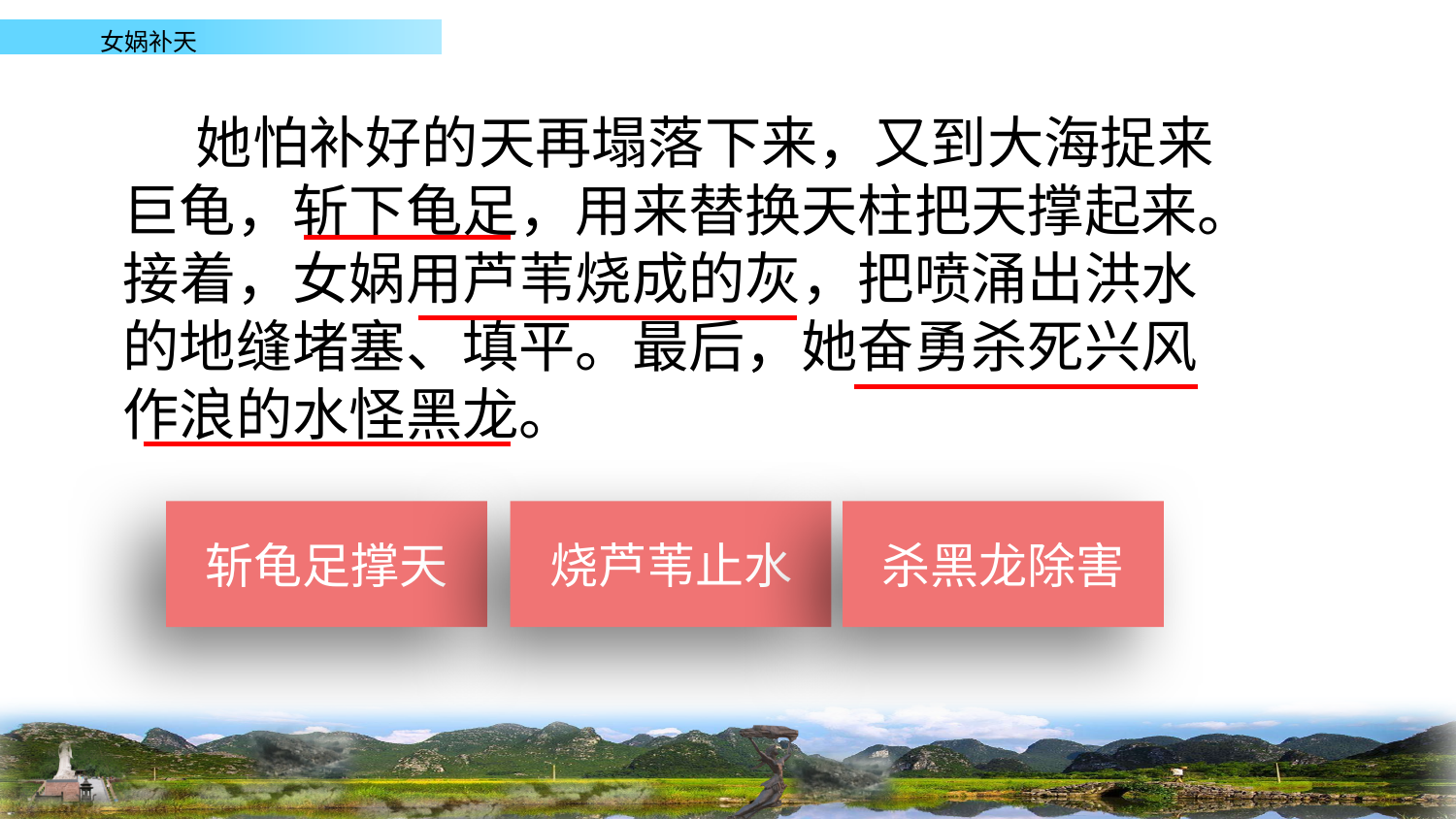

她怕补好的天再塌落下来，又到大海捉来巨龟，斩下龟足，用来替换天柱把天撑起来。接着，女娲用芦苇烧成的灰，把喷涌出洪水的地缝堵塞、填平。最后，她奋勇杀死兴风作浪的水怪黑龙。
斩龟足撑天
烧芦苇止水
杀黑龙除害